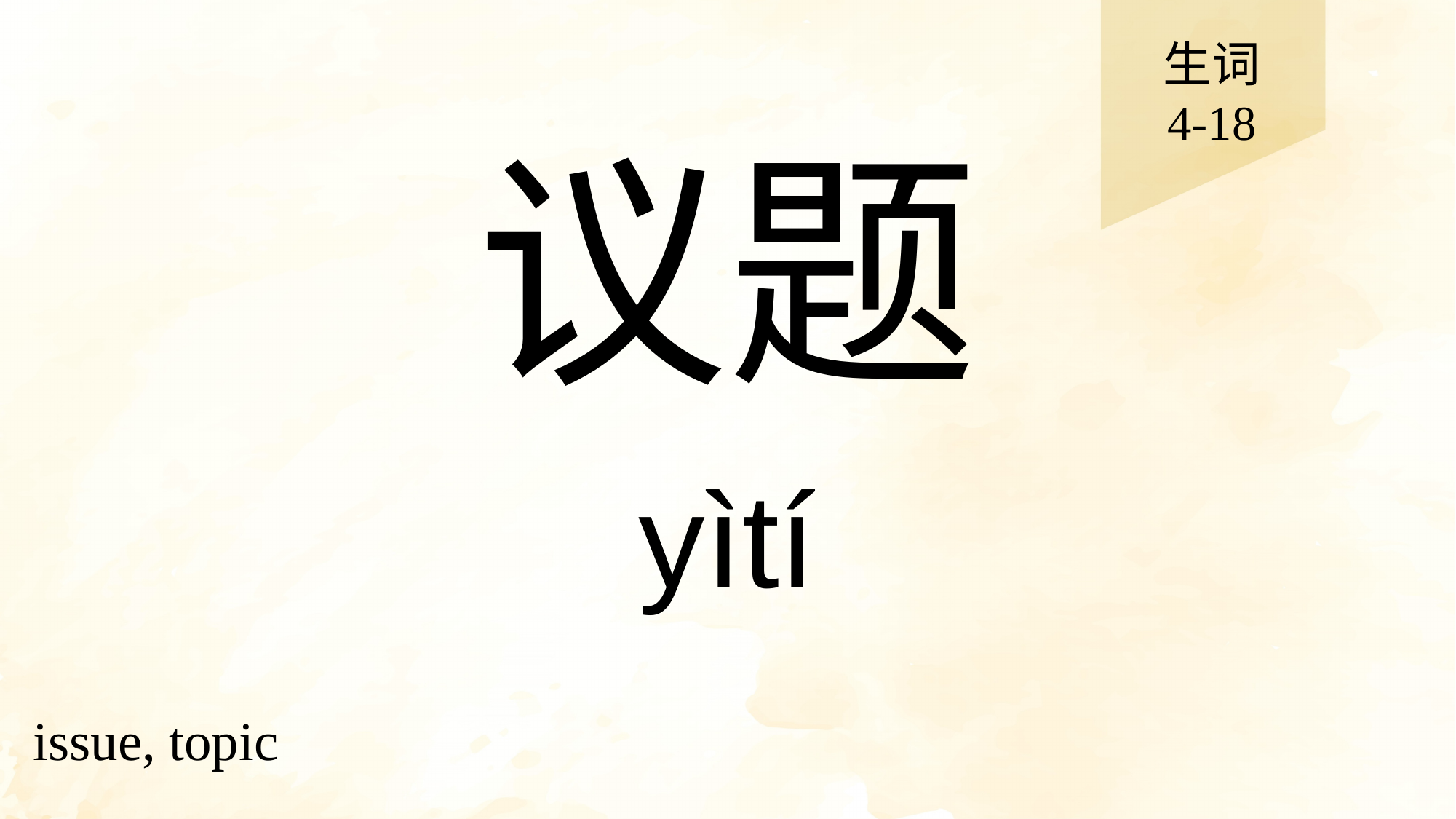

生词
4-18
# 议题
yìtí
issue, topic